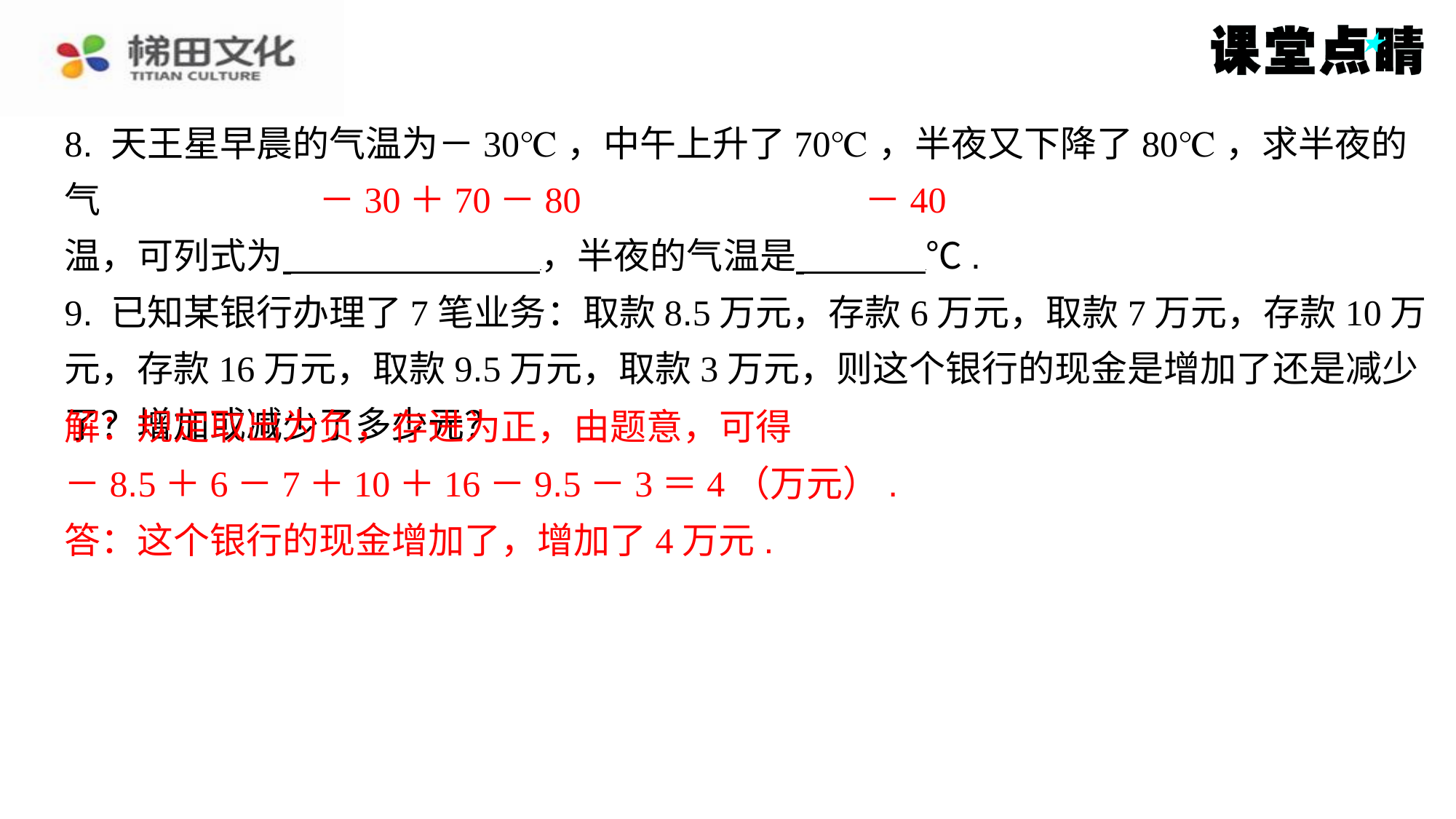

8. 天王星早晨的气温为－30℃，中午上升了70℃，半夜又下降了80℃，求半夜的气
温，可列式为                                       ，半夜的气温是                    ℃.
9. 已知某银行办理了7笔业务：取款8.5万元，存款6万元，取款7万元，存款10万
元，存款16万元，取款9.5万元，取款3万元，则这个银行的现金是增加了还是减少
了？增加或减少了多少元？
解：规定取出为负，存进为正，由题意，可得
－8.5＋6－7＋10＋16－9.5－3＝4（万元）.
答：这个银行的现金增加了，增加了4万元.
－30＋70－80
－40
解：规定取出为负，存进为正，由题意，可得
－8.5＋6－7＋10＋16－9.5－3＝4（万元）.
答：这个银行的现金增加了，增加了4万元.